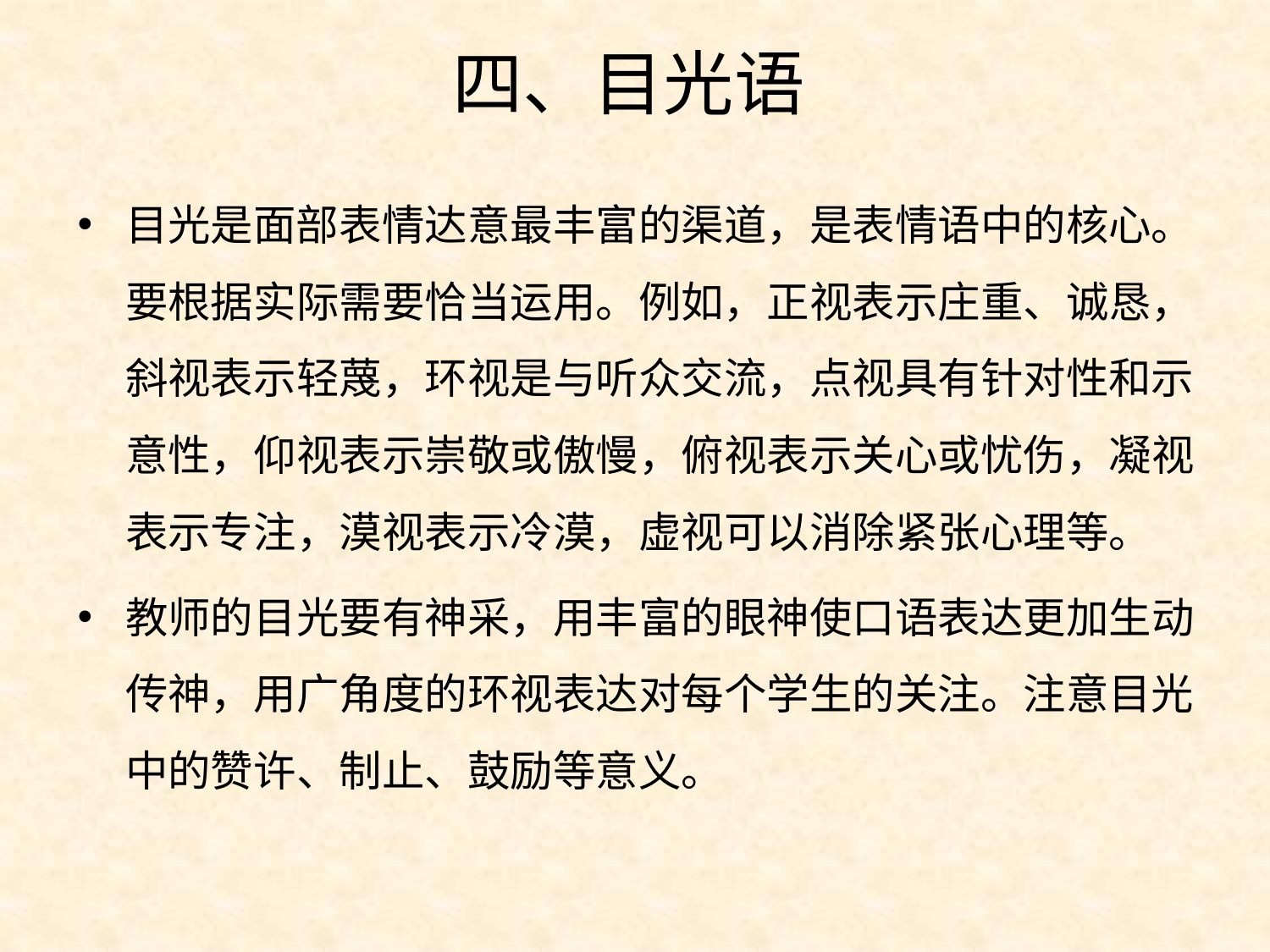

四、目光语
目光是面部表情达意最丰富的渠道，是表情语中的核心。要根据实际需要恰当运用。例如，正视表示庄重、诚恳，斜视表示轻蔑，环视是与听众交流，点视具有针对性和示意性，仰视表示崇敬或傲慢，俯视表示关心或忧伤，凝视表示专注，漠视表示冷漠，虚视可以消除紧张心理等。
教师的目光要有神采，用丰富的眼神使口语表达更加生动传神，用广角度的环视表达对每个学生的关注。注意目光中的赞许、制止、鼓励等意义。